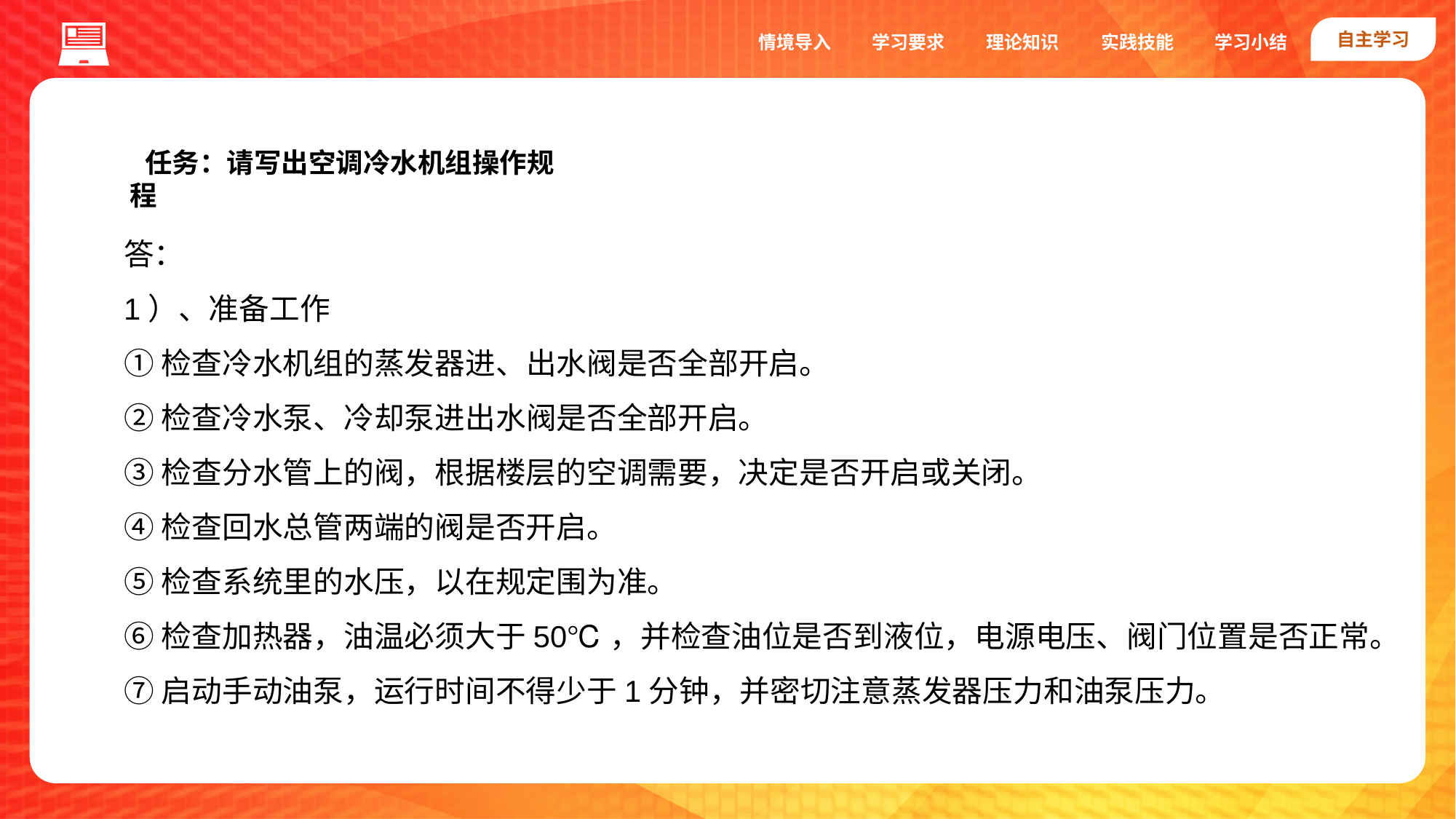

自主学习
实践技能
情境导入
学习要求
理论知识
学习小结

任务：请写出空调冷水机组操作规程
答：
1）、准备工作
①检查冷水机组的蒸发器进、出水阀是否全部开启。
②检查冷水泵、冷却泵进出水阀是否全部开启。
③检查分水管上的阀，根据楼层的空调需要，决定是否开启或关闭。
④检查回水总管两端的阀是否开启。
⑤检查系统里的水压，以在规定围为准。
⑥检查加热器，油温必须大于50℃，并检查油位是否到液位，电源电压、阀门位置是否正常。
⑦启动手动油泵，运行时间不得少于1分钟，并密切注意蒸发器压力和油泵压力。